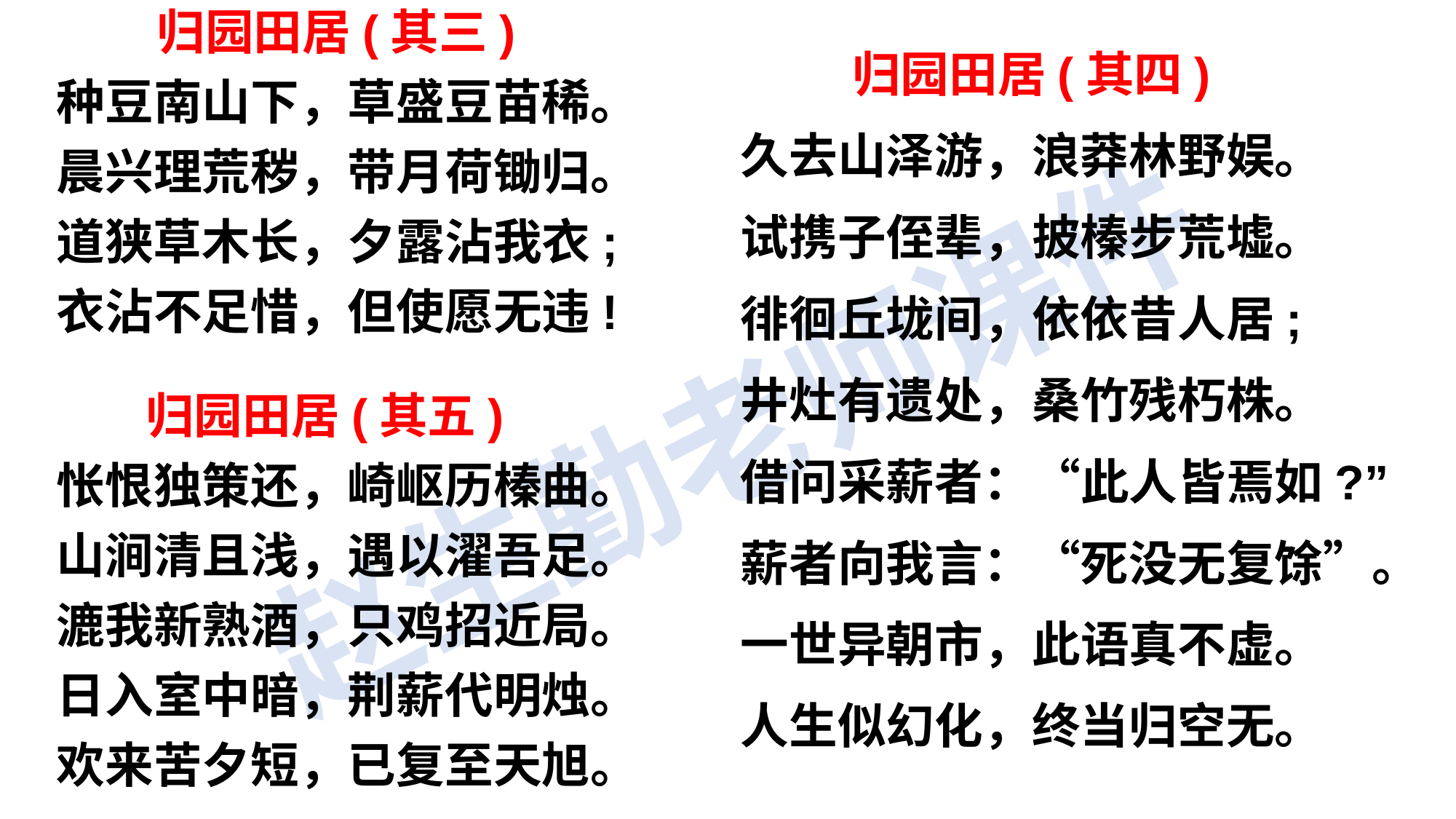

归园田居(其三)

种豆南山下，草盛豆苗稀。

晨兴理荒秽，带月荷锄归。

道狭草木长，夕露沾我衣;

衣沾不足惜，但使愿无违!

       归园田居(其五)

怅恨独策还，崎岖历榛曲。

山涧清且浅，遇以濯吾足。

漉我新熟酒，只鸡招近局。

日入室中暗，荆薪代明烛。

欢来苦夕短，已复至天旭。
         归园田居(其四)

久去山泽游，浪莽林野娱。

试携子侄辈，披榛步荒墟。

徘徊丘垅间，依依昔人居;

井灶有遗处，桑竹残朽株。

借问采薪者：“此人皆焉如?”

薪者向我言：“死没无复馀”。

一世异朝市，此语真不虚。

人生似幻化，终当归空无。